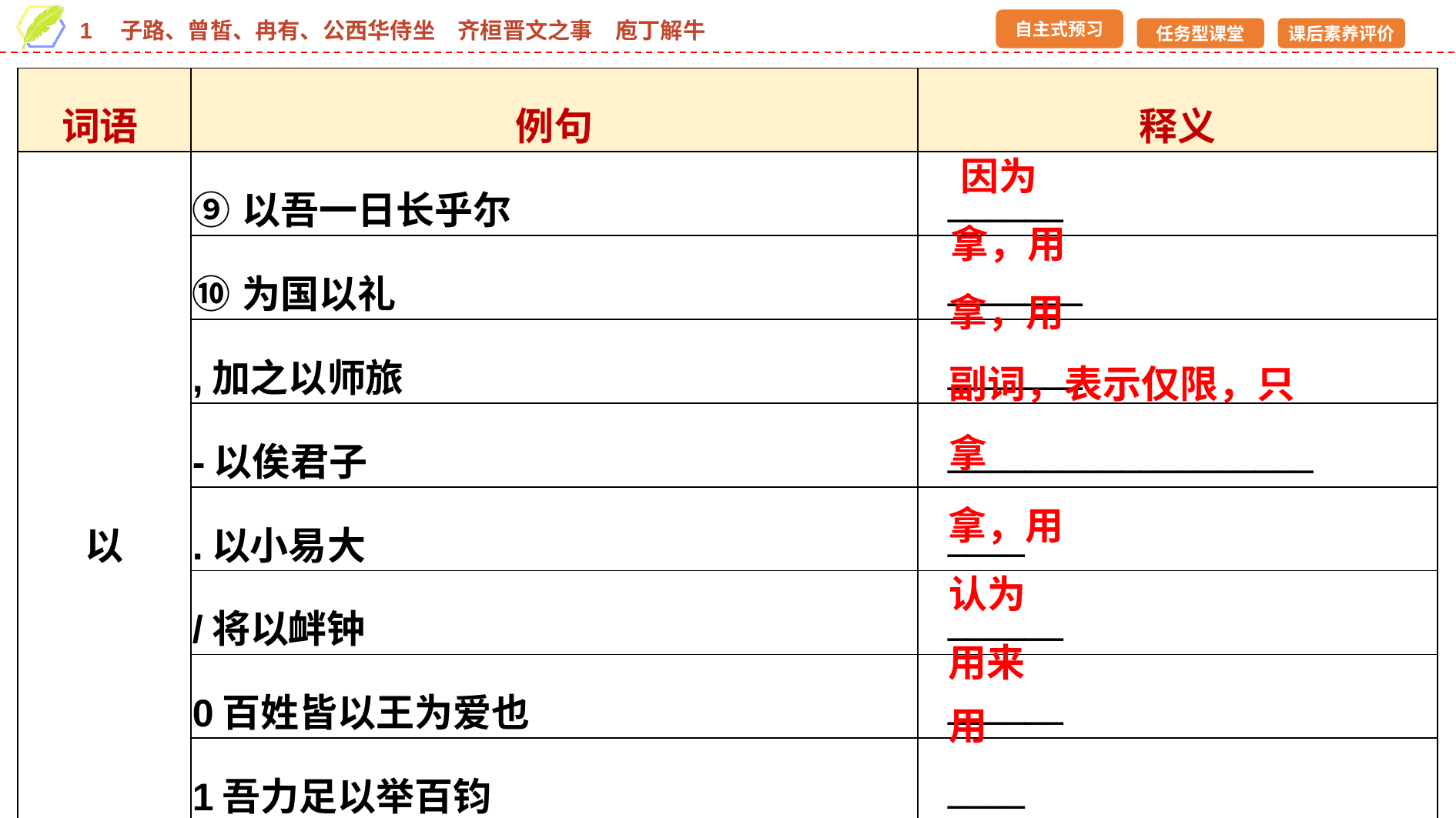

| 词语 | 例句 | 释义 |
| --- | --- | --- |
| 以 | ⑨以吾一日长乎尔 | \_\_\_\_\_\_ |
|  | ⑩为国以礼 | \_\_\_\_\_\_\_ |
|  | ,加之以师旅 | \_\_\_\_\_\_\_ |
|  | -以俟君子 | \_\_\_\_\_\_\_\_\_\_\_\_\_\_\_\_\_\_\_ |
|  | .以小易大 | \_\_\_\_ |
|  | /将以衅钟 | \_\_\_\_\_\_ |
|  | 0百姓皆以王为爱也 | \_\_\_\_\_\_ |
|  | 1吾力足以举百钧 | \_\_\_\_ |
|  | 2不为者与不能者之形何以异 | \_\_\_\_ |
因为
拿，用
拿，用
副词，表示仅限，只
拿
拿，用
认为
用来
用